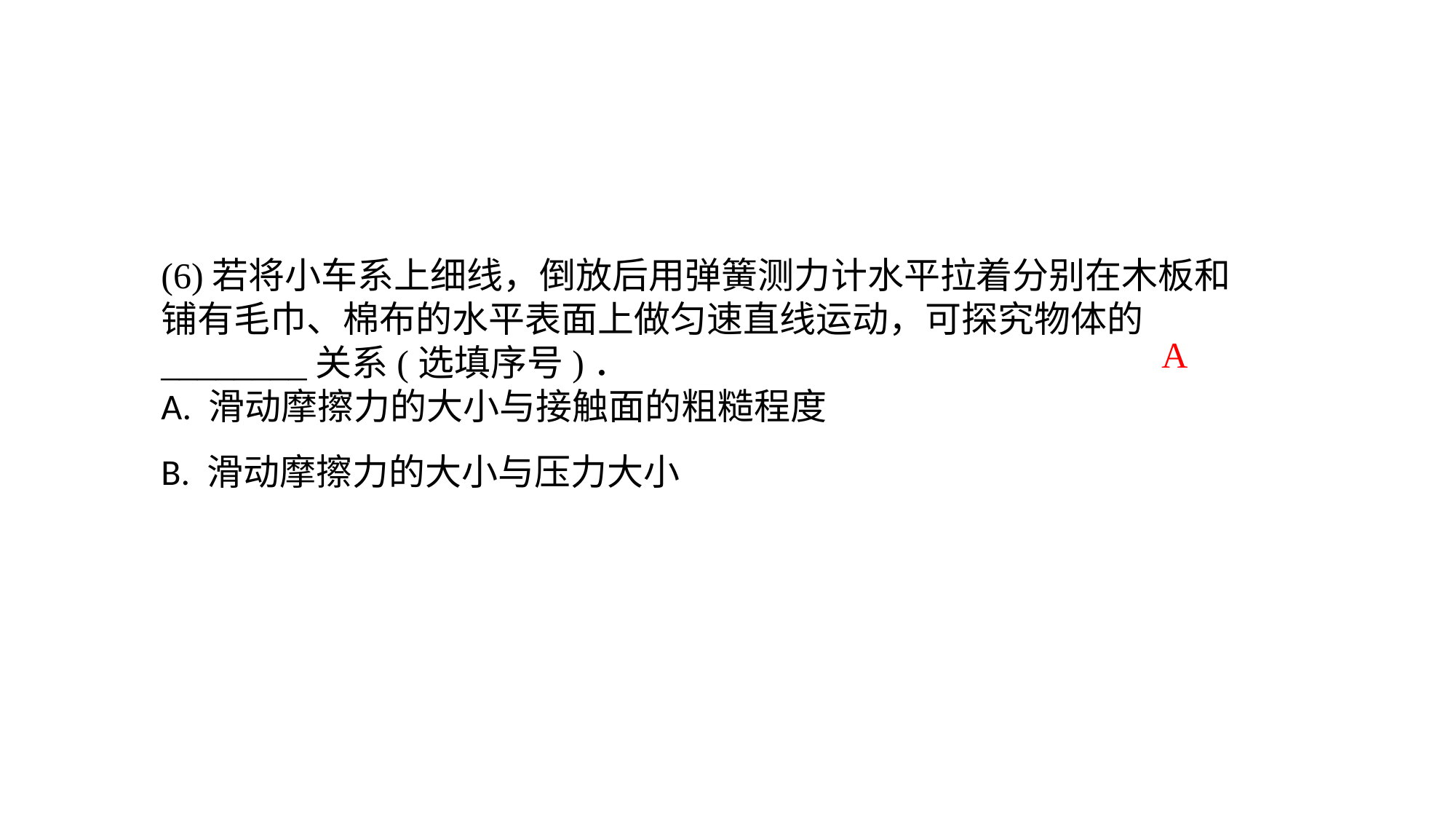

(6)若将小车系上细线，倒放后用弹簧测力计水平拉着分别在木板和铺有毛巾、棉布的水平表面上做匀速直线运动，可探究物体的________关系(选填序号)．A. 滑动摩擦力的大小与接触面的粗糙程度B. 滑动摩擦力的大小与压力大小
A